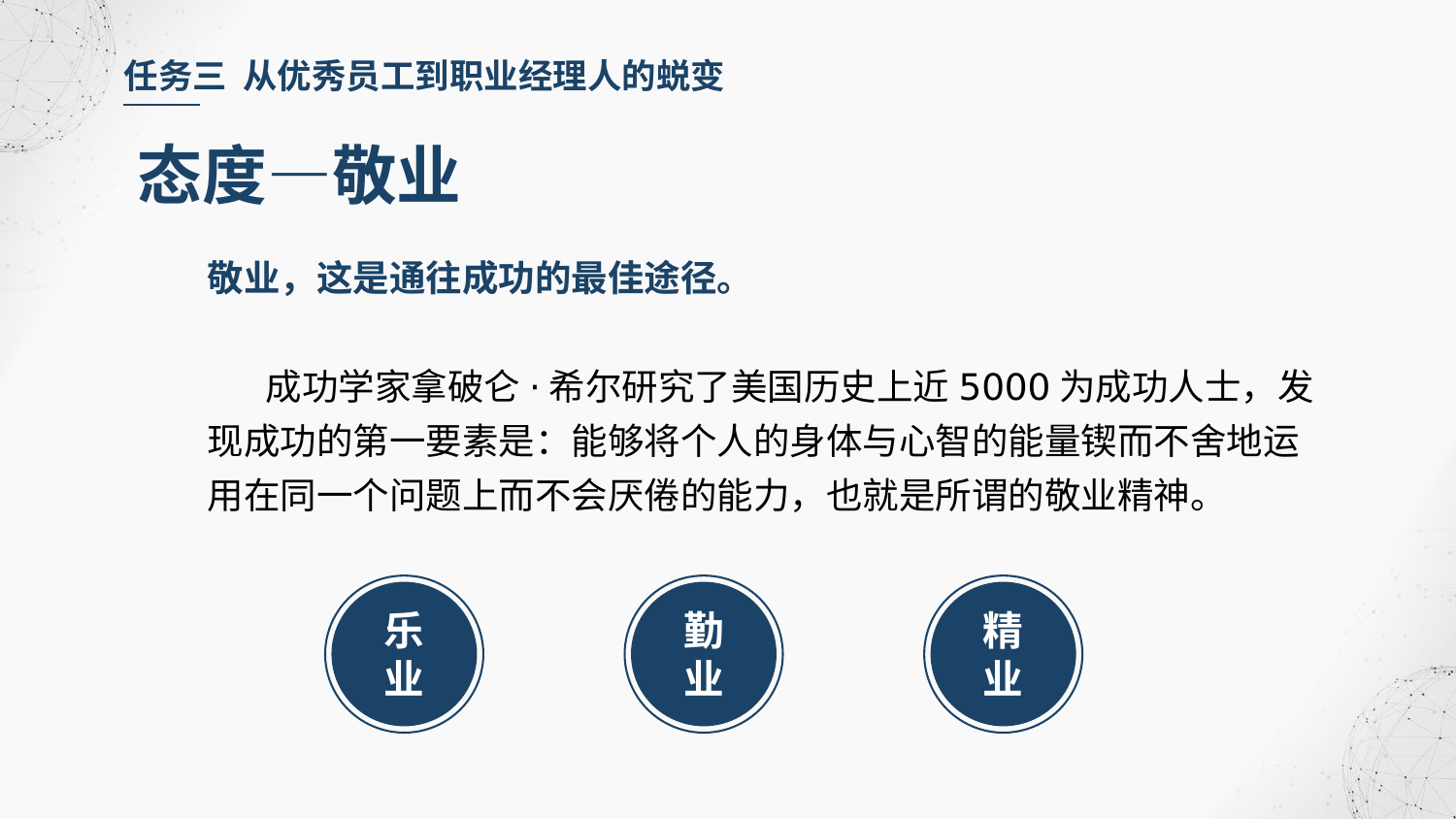

任务三  从优秀员工到职业经理人的蜕变
态度—敬业
敬业，这是通往成功的最佳途径。

      成功学家拿破仑·希尔研究了美国历史上近5000为成功人士，发现成功的第一要素是：能够将个人的身体与心智的能量锲而不舍地运用在同一个问题上而不会厌倦的能力，也就是所谓的敬业精神。

乐业

勤业

精业